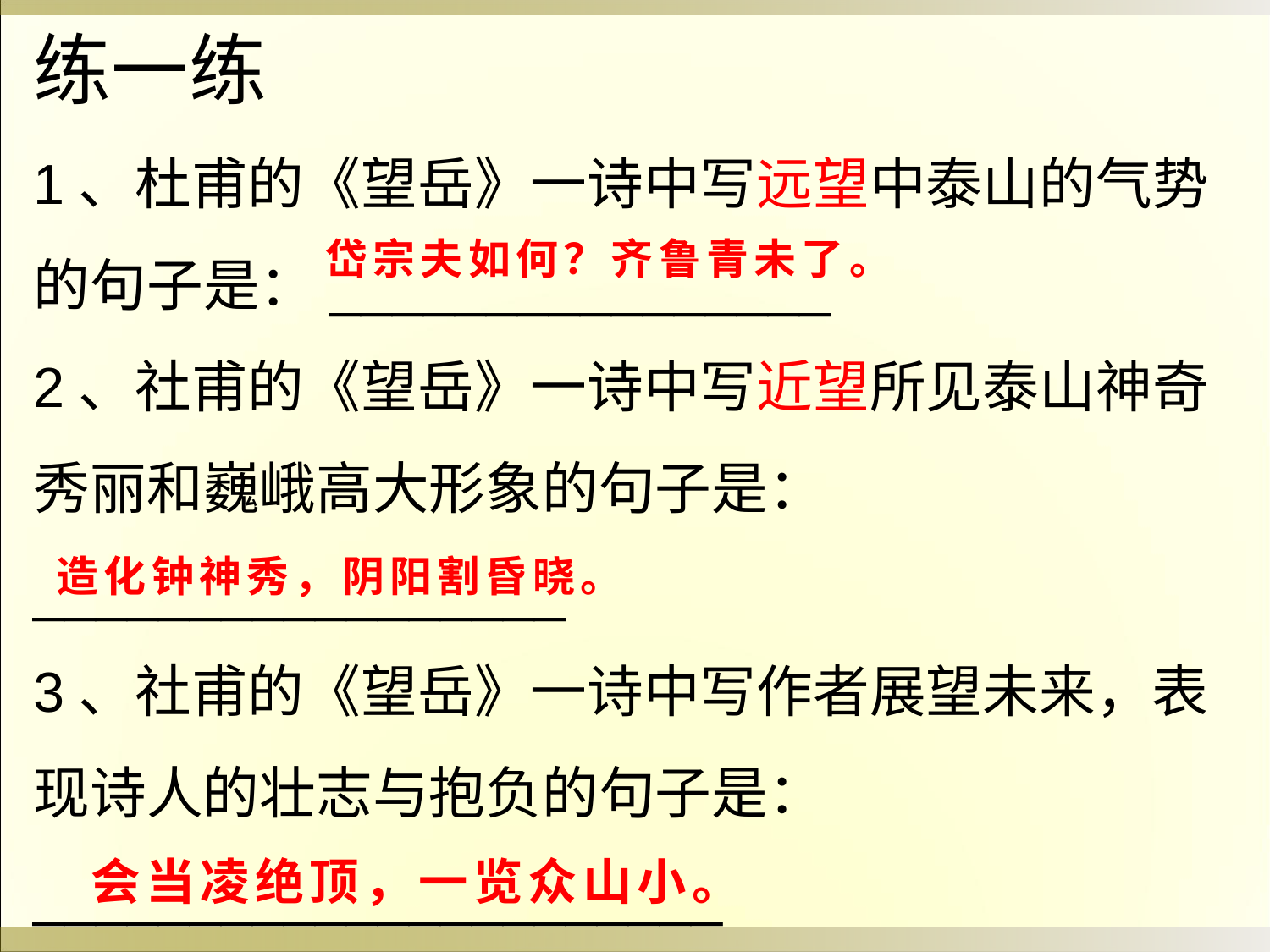

练一练
1、杜甫的《望岳》一诗中写远望中泰山的气势的句子是：________________
2、社甫的《望岳》一诗中写近望所见泰山神奇秀丽和巍峨高大形象的句子是：_________________
3、社甫的《望岳》一诗中写作者展望未来，表现诗人的壮志与抱负的句子是：______________________
岱宗夫如何？齐鲁青未了。
造化钟神秀，阴阳割昏晓。
会当凌绝顶，一览众山小。